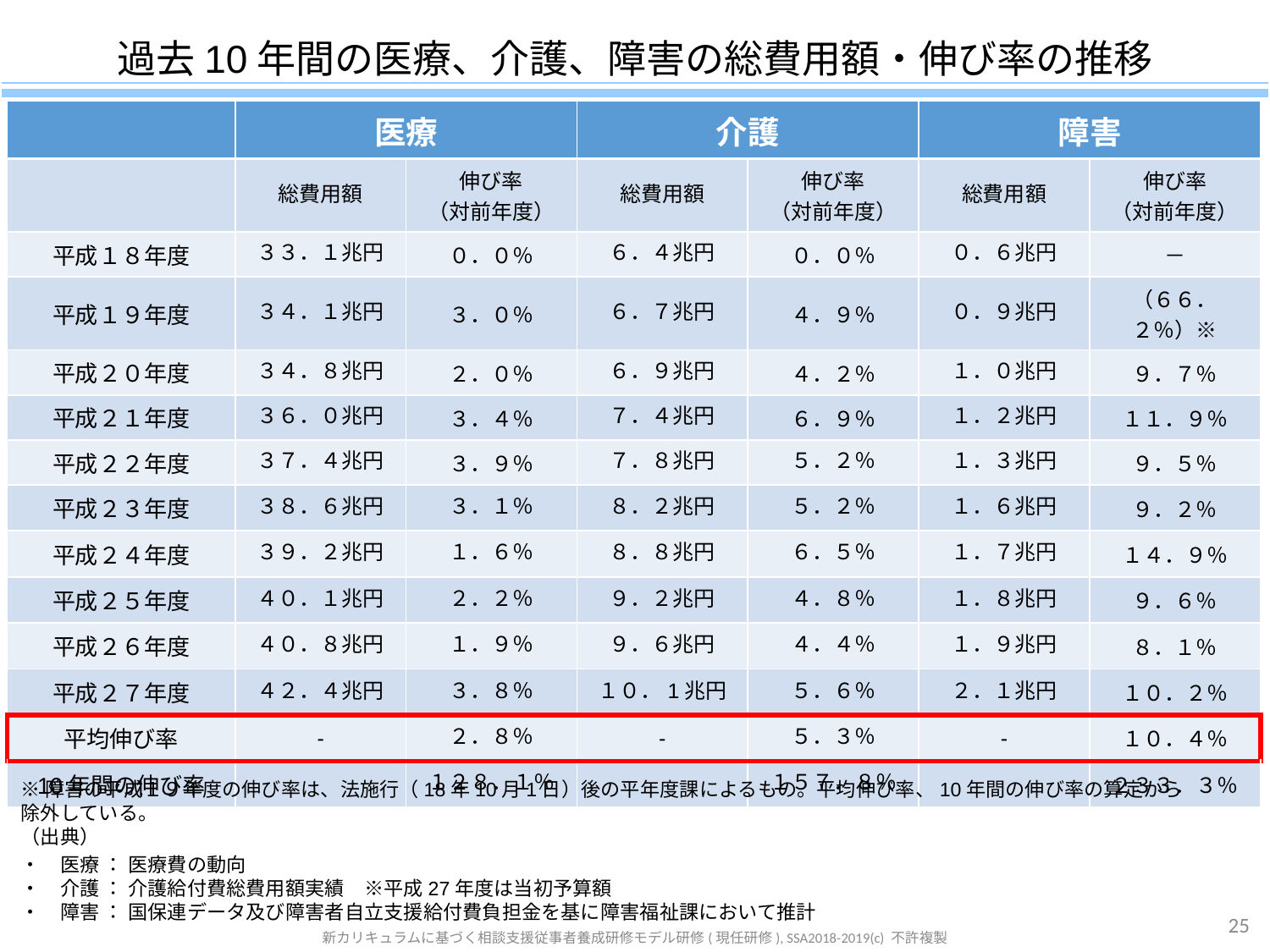

過去10年間の医療、介護、障害の総費用額・伸び率の推移
|  | 医療 |  | 介護 |  | 障害 |  |
| --- | --- | --- | --- | --- | --- | --- |
|  | 総費用額 | 伸び率 （対前年度） | 総費用額 | 伸び率 （対前年度） | 総費用額 | 伸び率 （対前年度） |
| 平成１８年度 | ３３．１兆円 | ０．０％ | ６．４兆円 | ０．０％ | ０．６兆円 | － |
| 平成１９年度 | ３４．１兆円 | ３．０％ | ６．７兆円 | ４．９％ | ０．９兆円 | （６６．２％）※ |
| 平成２０年度 | ３４．８兆円 | ２．０％ | ６．９兆円 | ４．２％ | １．０兆円 | ９．７％ |
| 平成２１年度 | ３６．０兆円 | ３．４％ | ７．４兆円 | ６．９％ | １．２兆円 | １１．９％ |
| 平成２２年度 | ３７．４兆円 | ３．９％ | ７．８兆円 | ５．２％ | １．３兆円 | ９．５％ |
| 平成２３年度 | ３８．６兆円 | ３．１％ | ８．２兆円 | ５．２％ | １．６兆円 | ９．２％ |
| 平成２４年度 | ３９．２兆円 | １．６％ | ８．８兆円 | ６．５％ | １．７兆円 | １４．９％ |
| 平成２５年度 | ４０．１兆円 | ２．２％ | ９．２兆円 | ４．８％ | １．８兆円 | ９．６％ |
| 平成２６年度 | ４０．８兆円 | １．９％ | ９．６兆円 | ４．４％ | １．９兆円 | ８．１％ |
| 平成２７年度 | ４２．４兆円 | ３．８％ | １０．1兆円 | ５．６％ | ２．１兆円 | １０．２％ |
| 平均伸び率 | - | ２．８％ | - | ５．３％ | - | １０．４％ |
| 10年間の伸び率 |  | １２８．１％ |  | １５７．８％ |  | ２３３．３％ |
※障害の平成１９年度の伸び率は、法施行（18年10月1日）後の平年度課によるもの。平均伸び率、10年間の伸び率の算定から除外している。
（出典）

・　医療 ： 医療費の動向
・　介護 ： 介護給付費総費用額実績　※平成27年度は当初予算額
・　障害 ： 国保連データ及び障害者自立支援給付費負担金を基に障害福祉課において推計
25
新カリキュラムに基づく相談支援従事者養成研修モデル研修(現任研修), SSA2018-2019(c) 不許複製